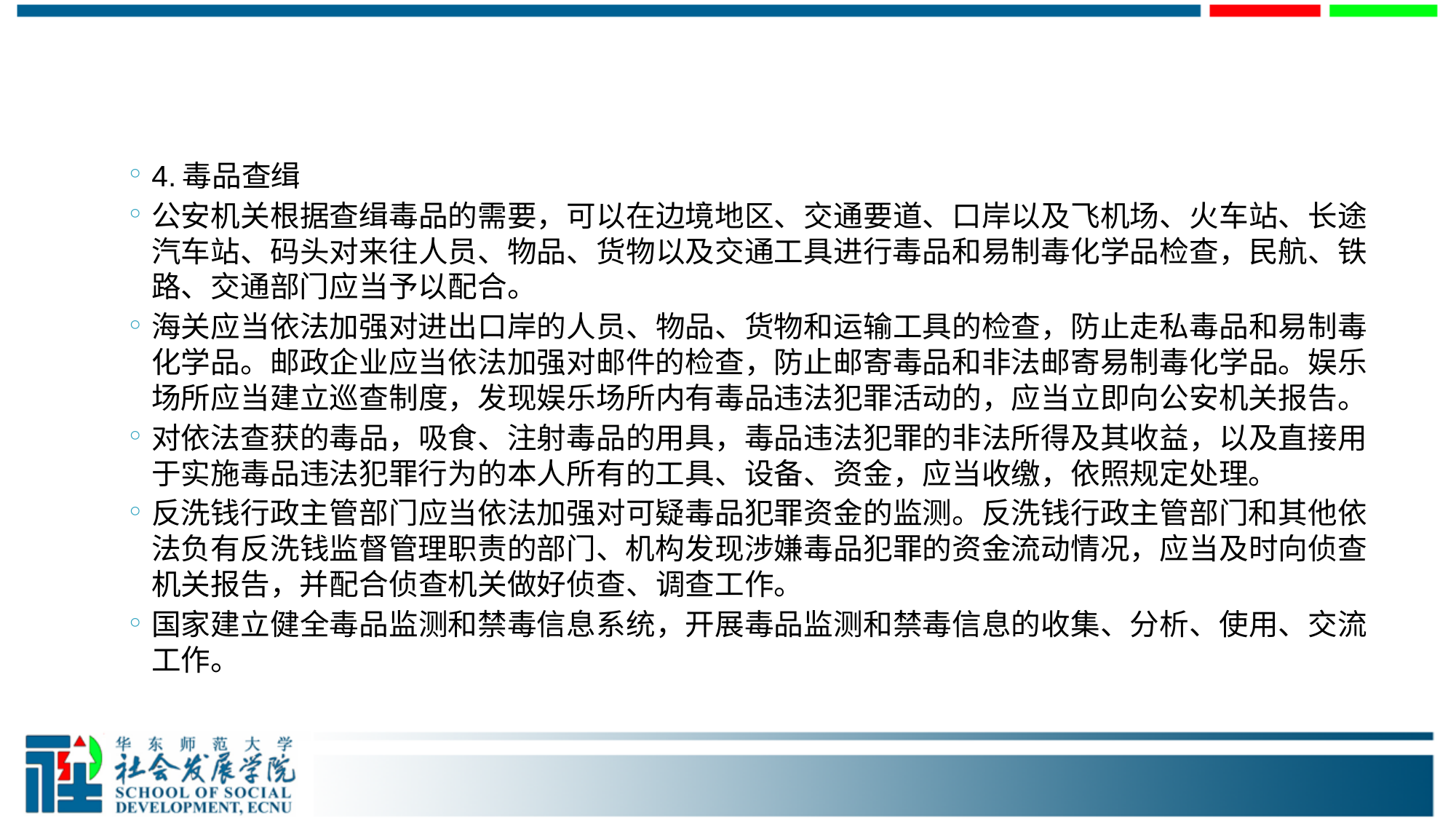

#
4.毒品查缉
公安机关根据查缉毒品的需要，可以在边境地区、交通要道、口岸以及飞机场、火车站、长途汽车站、码头对来往人员、物品、货物以及交通工具进行毒品和易制毒化学品检查，民航、铁路、交通部门应当予以配合。
海关应当依法加强对进出口岸的人员、物品、货物和运输工具的检查，防止走私毒品和易制毒化学品。邮政企业应当依法加强对邮件的检查，防止邮寄毒品和非法邮寄易制毒化学品。娱乐场所应当建立巡查制度，发现娱乐场所内有毒品违法犯罪活动的，应当立即向公安机关报告。
对依法查获的毒品，吸食、注射毒品的用具，毒品违法犯罪的非法所得及其收益，以及直接用于实施毒品违法犯罪行为的本人所有的工具、设备、资金，应当收缴，依照规定处理。
反洗钱行政主管部门应当依法加强对可疑毒品犯罪资金的监测。反洗钱行政主管部门和其他依法负有反洗钱监督管理职责的部门、机构发现涉嫌毒品犯罪的资金流动情况，应当及时向侦查机关报告，并配合侦查机关做好侦查、调查工作。
国家建立健全毒品监测和禁毒信息系统，开展毒品监测和禁毒信息的收集、分析、使用、交流工作。